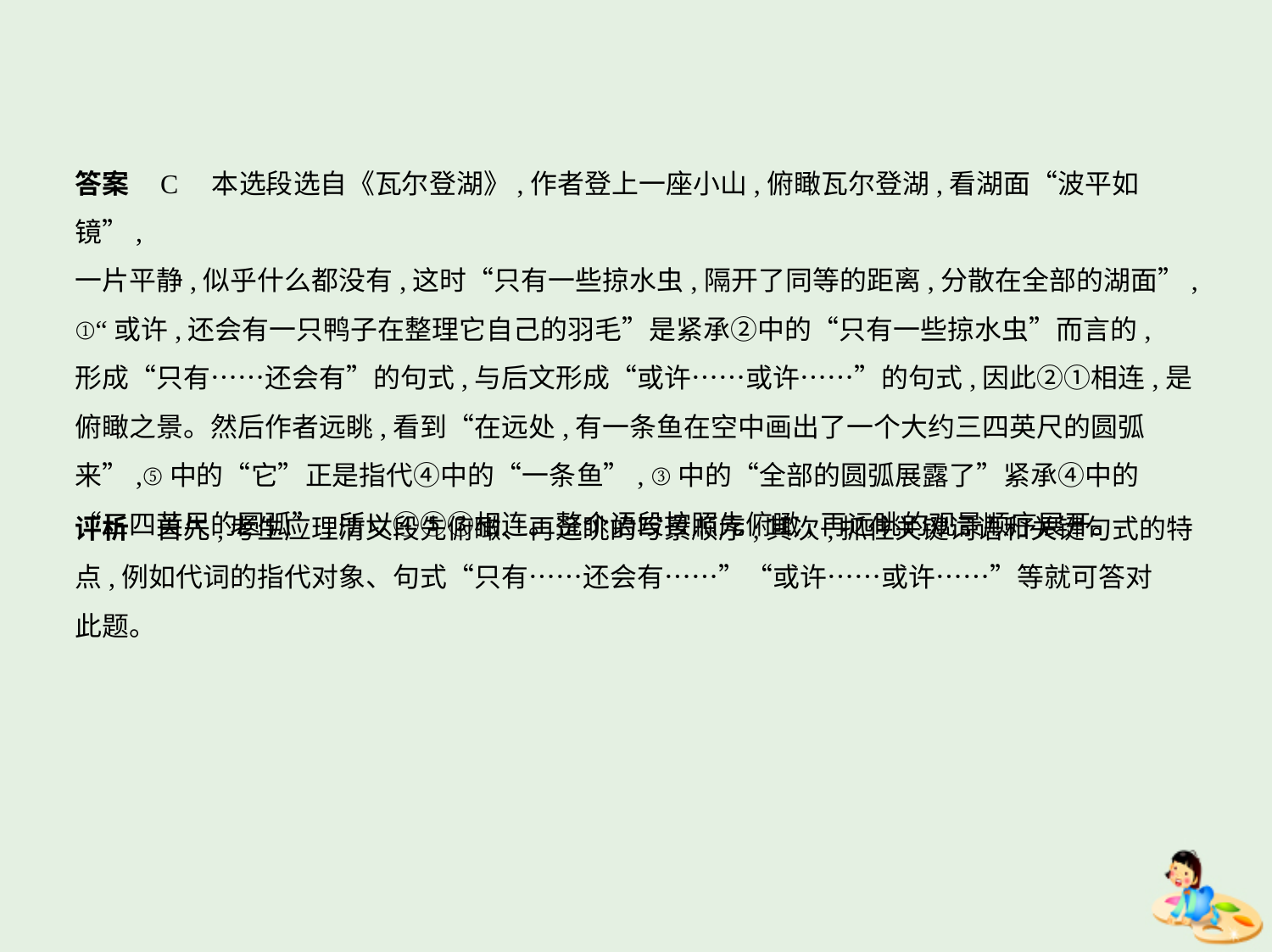

答案    C　本选段选自《瓦尔登湖》,作者登上一座小山,俯瞰瓦尔登湖,看湖面“波平如镜”,
一片平静,似乎什么都没有,这时“只有一些掠水虫,隔开了同等的距离,分散在全部的湖面”,
①“或许,还会有一只鸭子在整理它自己的羽毛”是紧承②中的“只有一些掠水虫”而言的,
形成“只有……还会有”的句式,与后文形成“或许……或许……”的句式,因此②①相连,是
俯瞰之景。然后作者远眺,看到“在远处,有一条鱼在空中画出了一个大约三四英尺的圆弧
来”,⑤中的“它”正是指代④中的“一条鱼”, ③中的“全部的圆弧展露了”紧承④中的
“三四英尺的圆弧”,所以④⑤③相连。整个语段按照先俯瞰,再远眺的观景顺序展开。
评析　首先,考生应理清文段先俯瞰、再远眺的写景顺序;其次,抓住关键词语和关键句式的特
点,例如代词的指代对象、句式“只有……还会有……”“或许……或许……”等就可答对
此题。